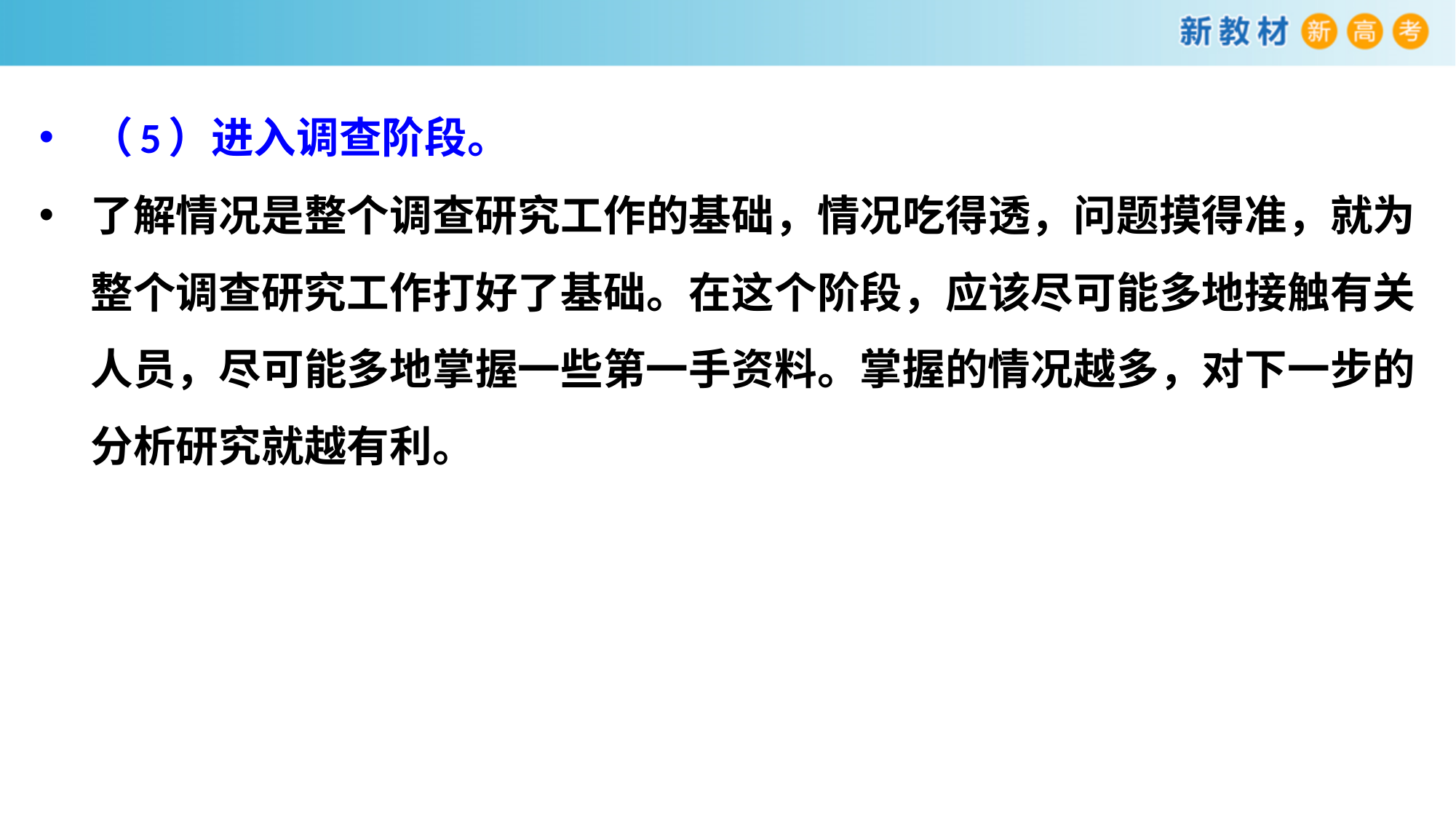

（5）进入调查阶段。
了解情况是整个调查研究工作的基础，情况吃得透，问题摸得准，就为整个调查研究工作打好了基础。在这个阶段，应该尽可能多地接触有关人员，尽可能多地掌握一些第一手资料。掌握的情况越多，对下一步的分析研究就越有利。